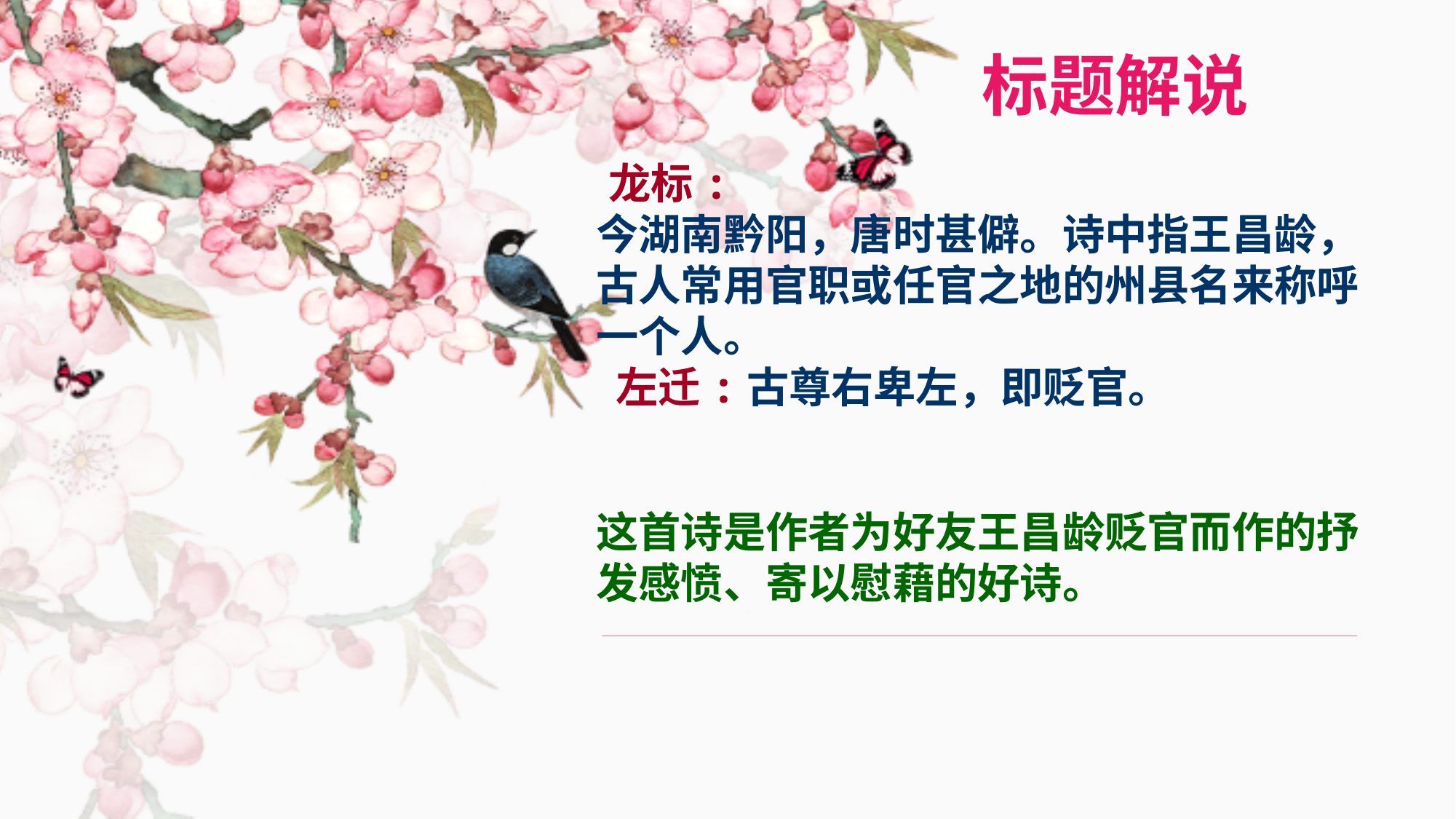

标题解说
 龙标:
今湖南黔阳，唐时甚僻。诗中指王昌龄，古人常用官职或任官之地的州县名来称呼一个人。
 左迁:古尊右卑左，即贬官。

这首诗是作者为好友王昌龄贬官而作的抒发感愤、寄以慰藉的好诗。